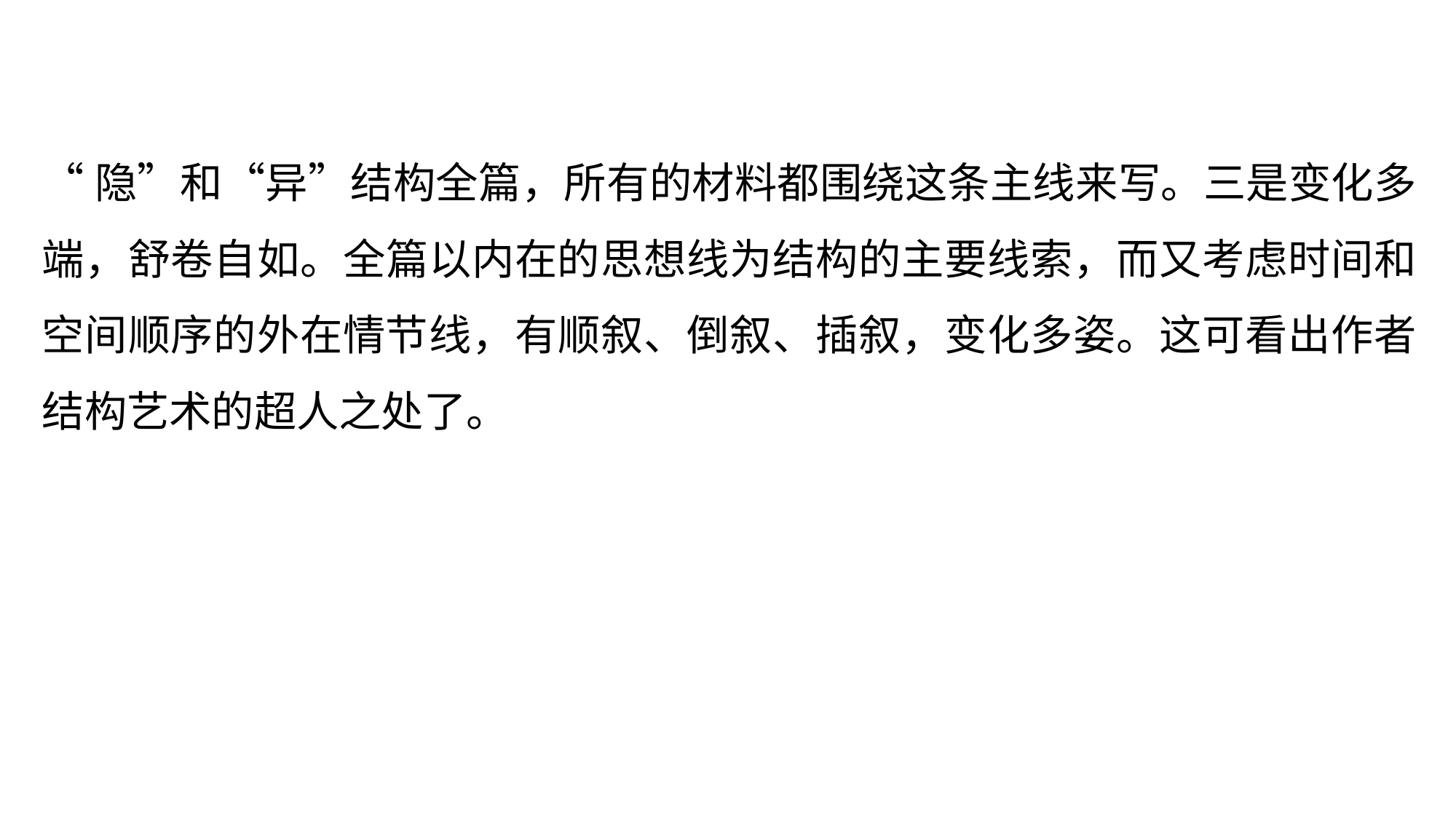

“隐”和“异”结构全篇，所有的材料都围绕这条主线来写。三是变化多端，舒卷自如。全篇以内在的思想线为结构的主要线索，而又考虑时间和空间顺序的外在情节线，有顺叙、倒叙、插叙，变化多姿。这可看出作者结构艺术的超人之处了。